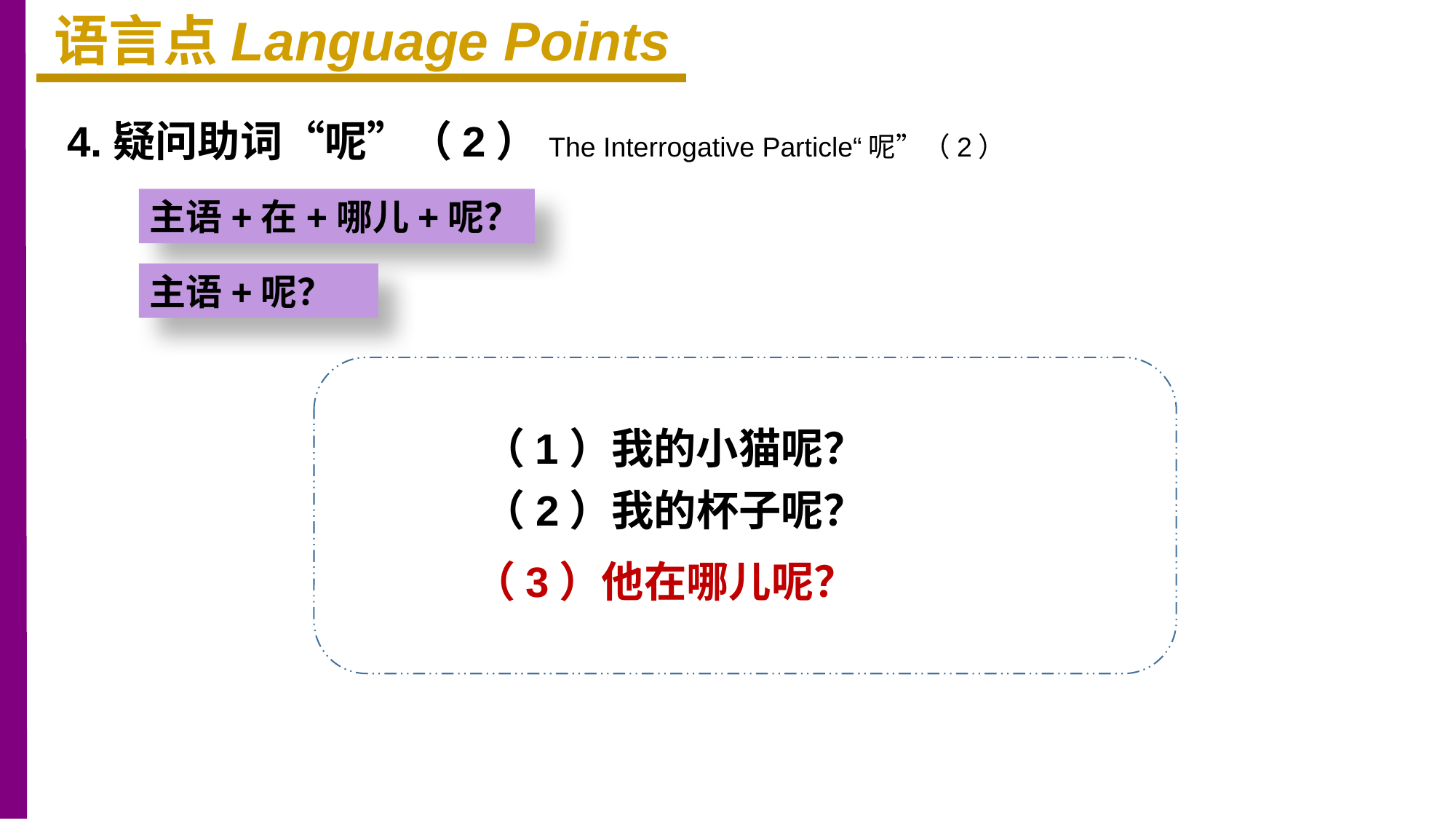

语言点Language Points
4.疑问助词“呢”（2）The Interrogative Particle“呢”（2）
主语+在+哪儿+呢？
主语+呢？

（1）我的小猫呢？
（2）我的杯子呢？
（3）他在哪儿呢？